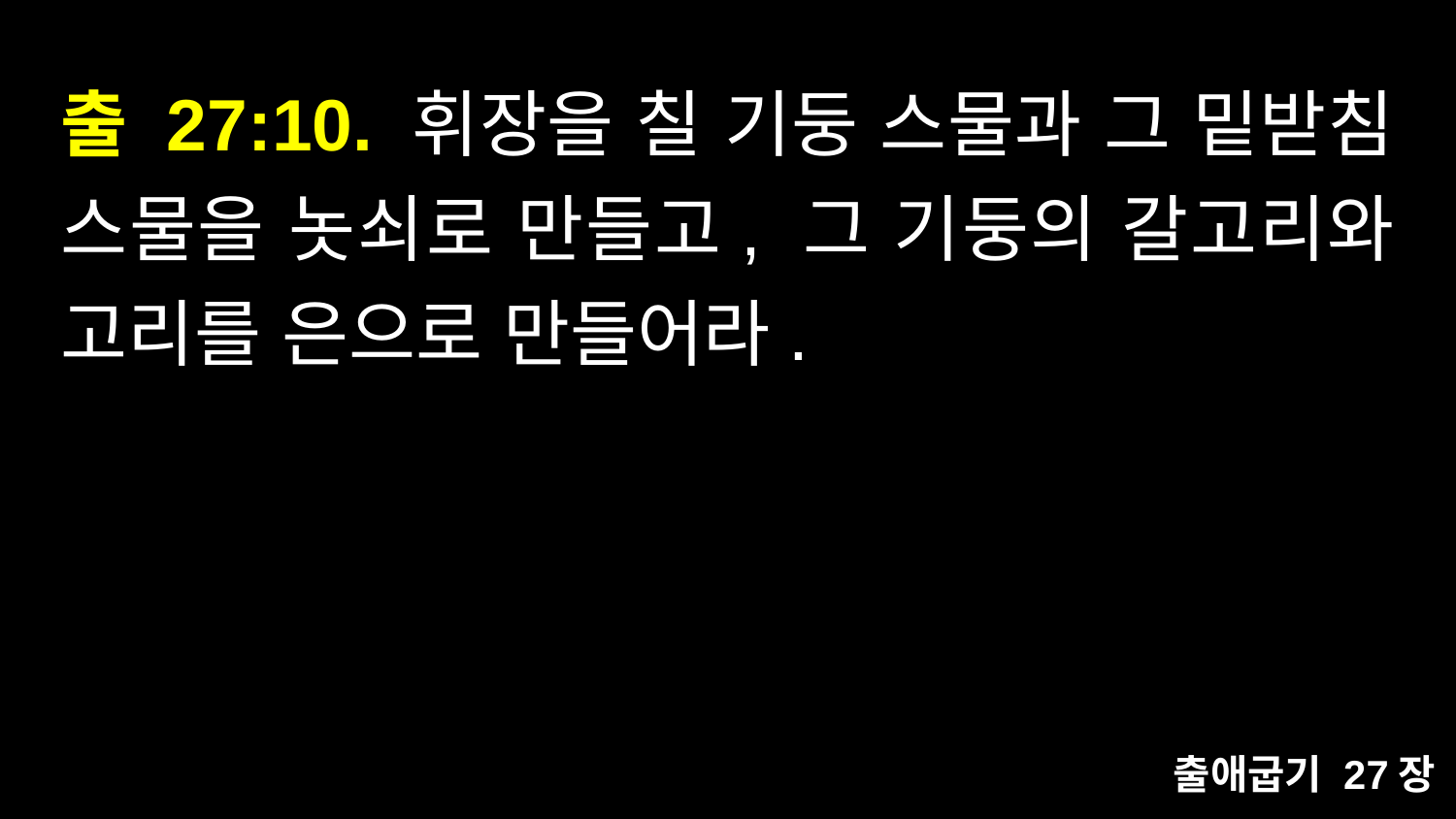

# 출 27:10. 휘장을 칠 기둥 스물과 그 밑받침 스물을 놋쇠로 만들고, 그 기둥의 갈고리와 고리를 은으로 만들어라.
출애굽기 27장